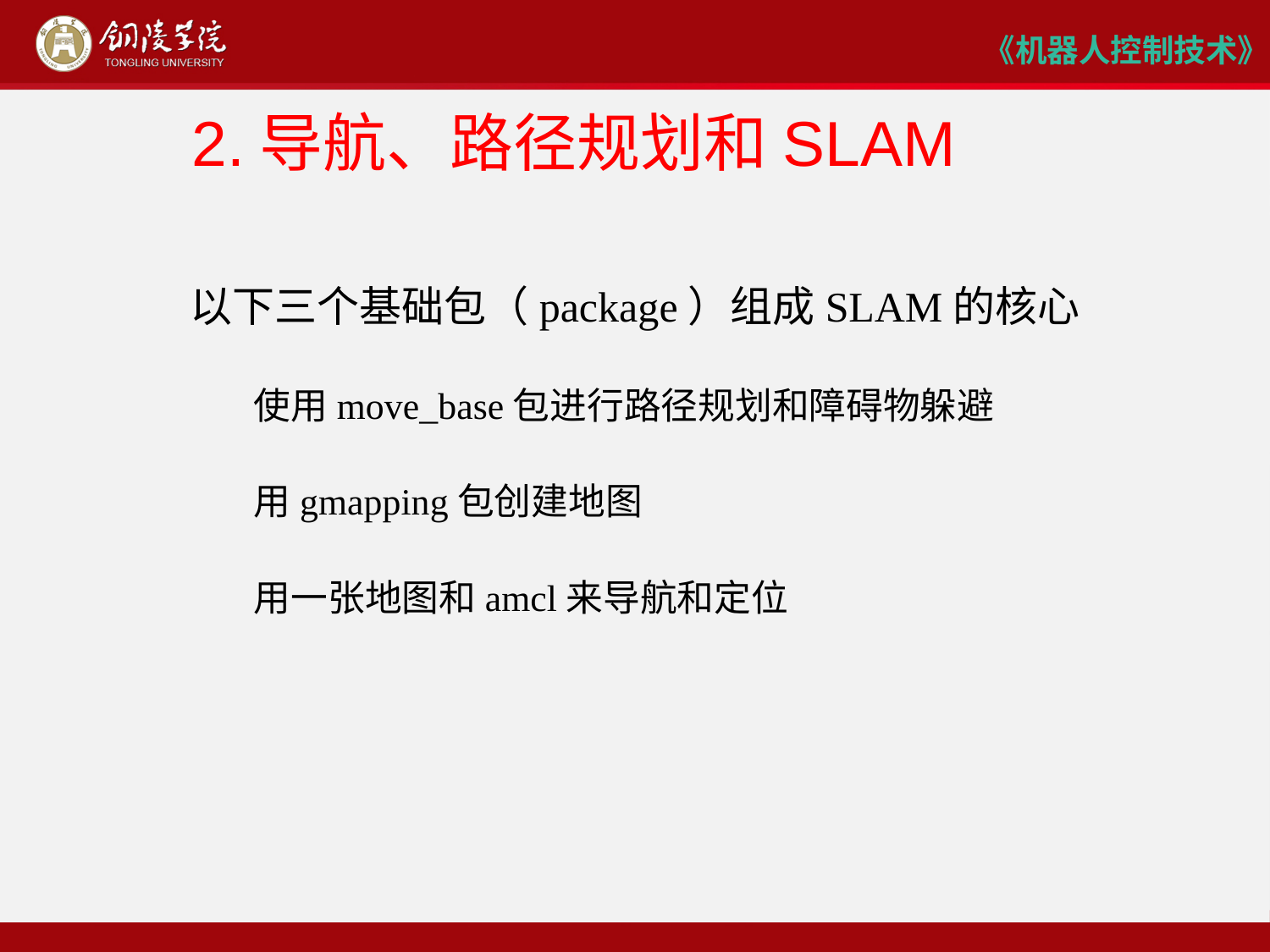

# 2.导航、路径规划和SLAM
以下三个基础包（package）组成SLAM的核心
使用move_base包进行路径规划和障碍物躲避
用gmapping包创建地图
用一张地图和amcl来导航和定位